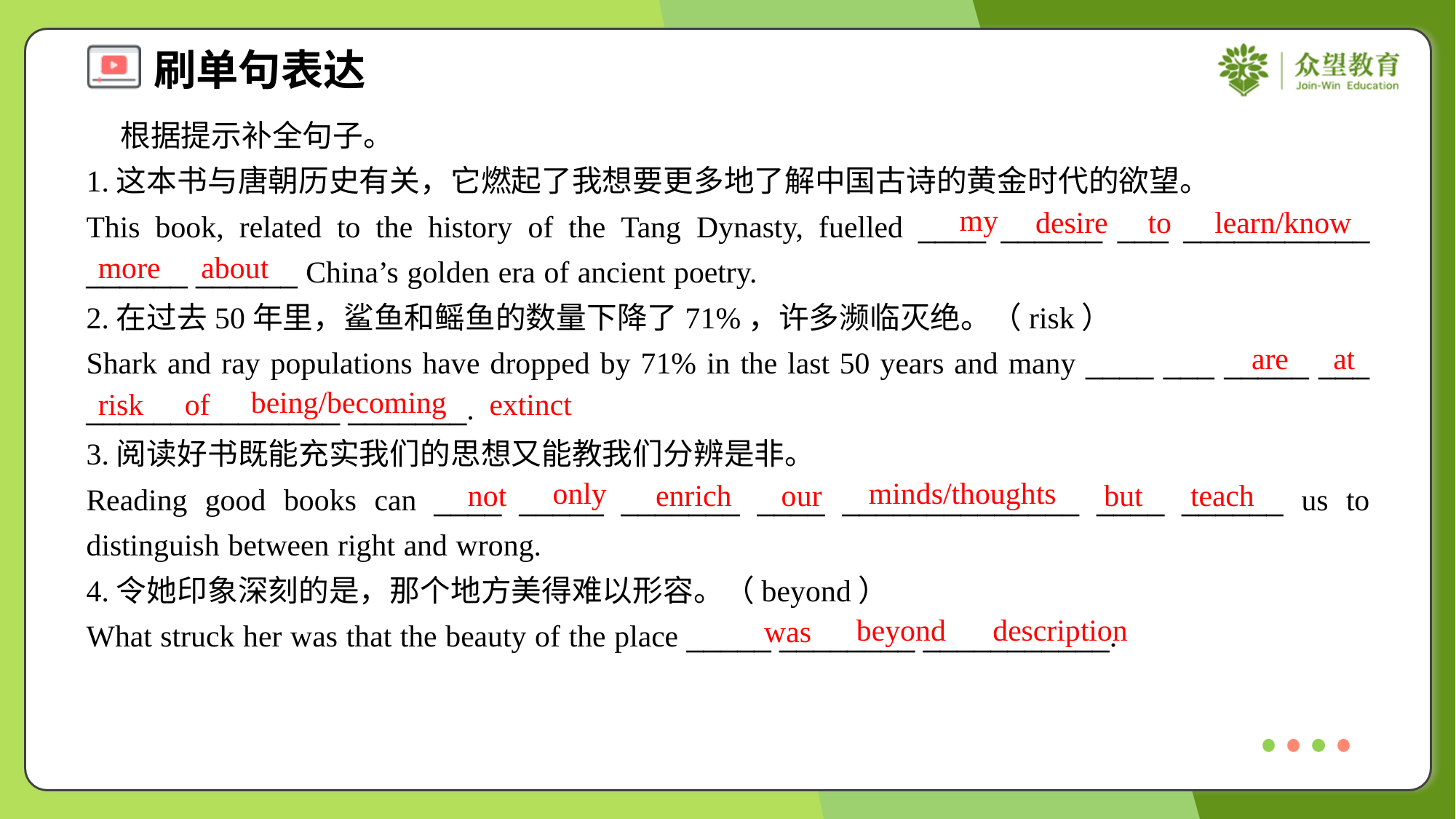

根据提示补全句子。
1.这本书与唐朝历史有关，它燃起了我想要更多地了解中国古诗的黄金时代的欲望。
This book, related to the history of the Tang Dynasty, fuelled ____ ______ ___ ___________ ______ ______ China’s golden era of ancient poetry.
my
desire
to
learn/know
more
about
2.在过去50年里，鲨鱼和鳐鱼的数量下降了71%，许多濒临灭绝。（risk）
Shark and ray populations have dropped by 71% in the last 50 years and many ____ ___ _____ ___ _______________ _______.
are
at
being/becoming
risk
of
extinct
3.阅读好书既能充实我们的思想又能教我们分辨是非。
Reading good books can ____ _____ _______ ____ ______________ ____ ______ us to distinguish between right and wrong.
only
minds/thoughts
not
enrich
our
but
teach
4.令她印象深刻的是，那个地方美得难以形容。（beyond）
What struck her was that the beauty of the place _____ ________ ___________.
beyond
description
was